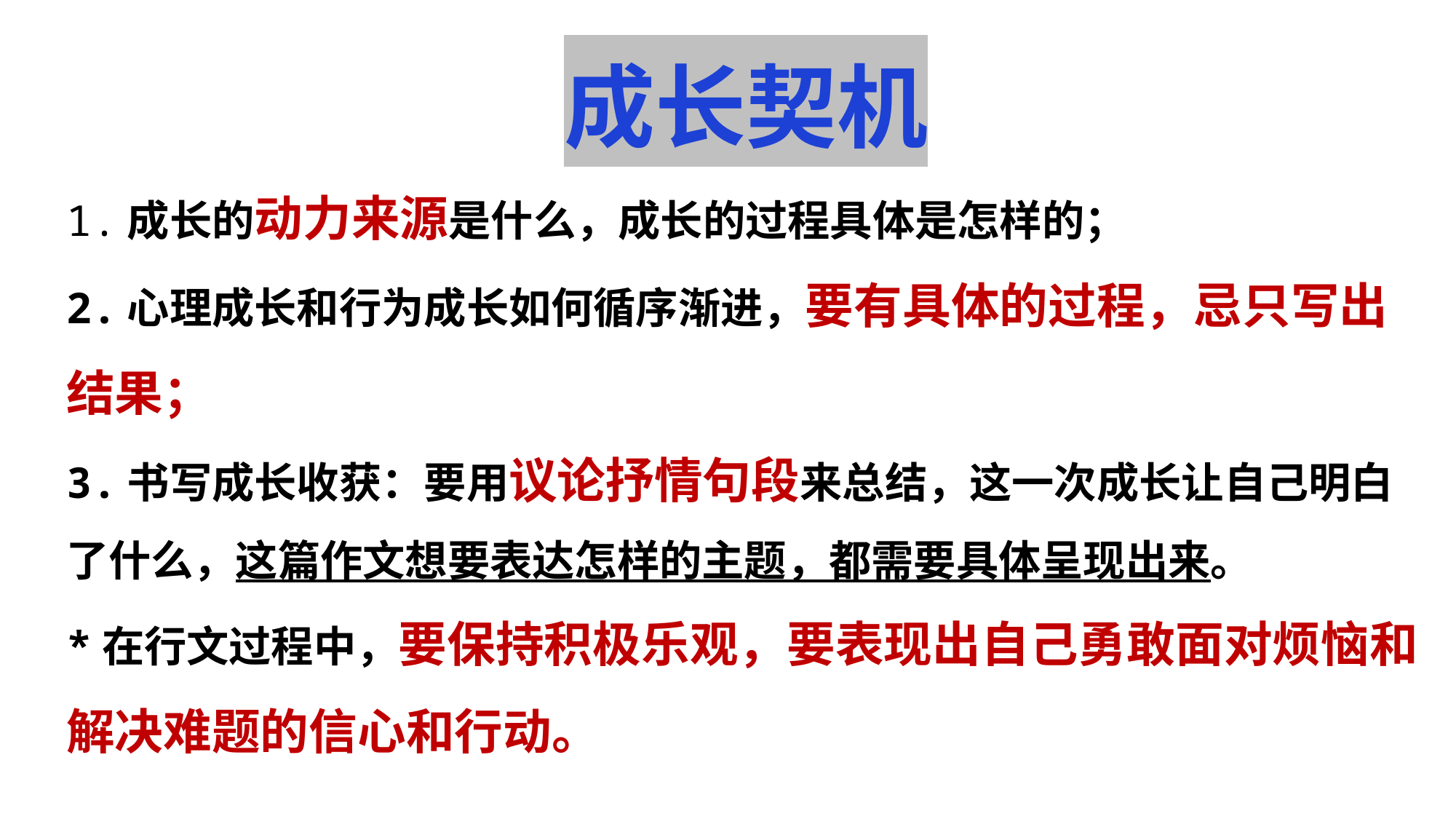

成长契机
1.成长的动力来源是什么，成长的过程具体是怎样的；
2.心理成长和行为成长如何循序渐进，要有具体的过程，忌只写出结果；
3.书写成长收获：要用议论抒情句段来总结，这一次成长让自己明白了什么，这篇作文想要表达怎样的主题，都需要具体呈现出来。
*在行文过程中，要保持积极乐观，要表现出自己勇敢面对烦恼和解决难题的信心和行动。